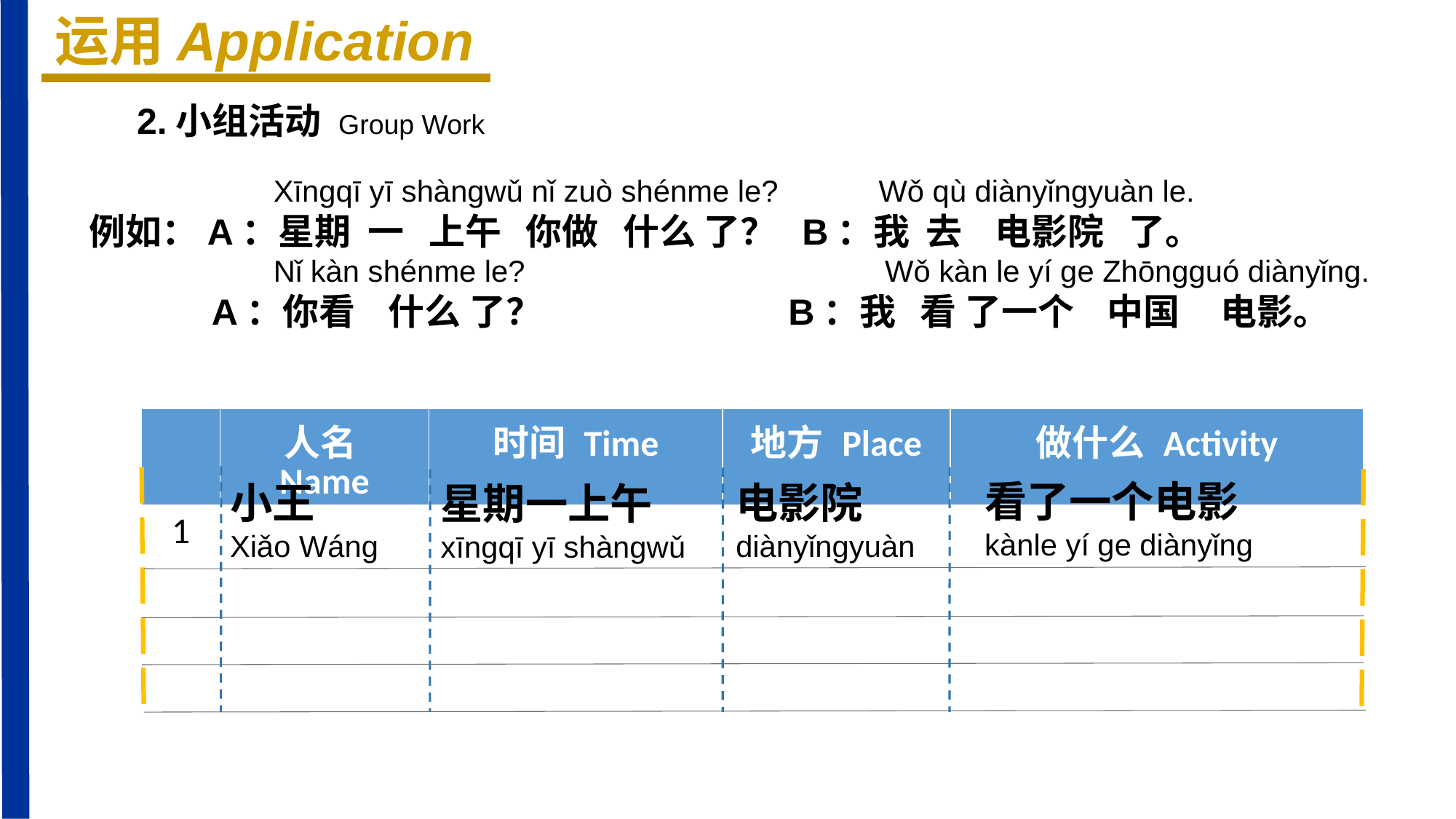

运用Application
2.小组活动 Group Work
                      Xīnɡqī yī shànɡwǔ nǐ zuò shénme le?            Wǒ qù diànyǐnɡyuàn le.
例如：A：星期  一   上午   你做   什么 了？  B：我  去    电影院   了。
                      Nǐ kàn shénme le?                                           Wǒ kàn le yí ɡe Zhōnɡɡuó diànyǐnɡ.
            A：你看    什么 了？                             B：我   看 了一个    中国     电影。
|  | 人名 Name | 时间 Time | 地方 Place | 做什么 Activity |
| --- | --- | --- | --- | --- |
| 1 |  |  |  |  |
|  |  |  |  |  |
|  |  |  |  |  |
|  |  |  |  |  |
看了一个电影
kànle yí ge diànyǐng
小王
Xiǎo Wánɡ
电影院
diànyǐngyuàn
星期一上午
xīngqī yī shàngwǔ